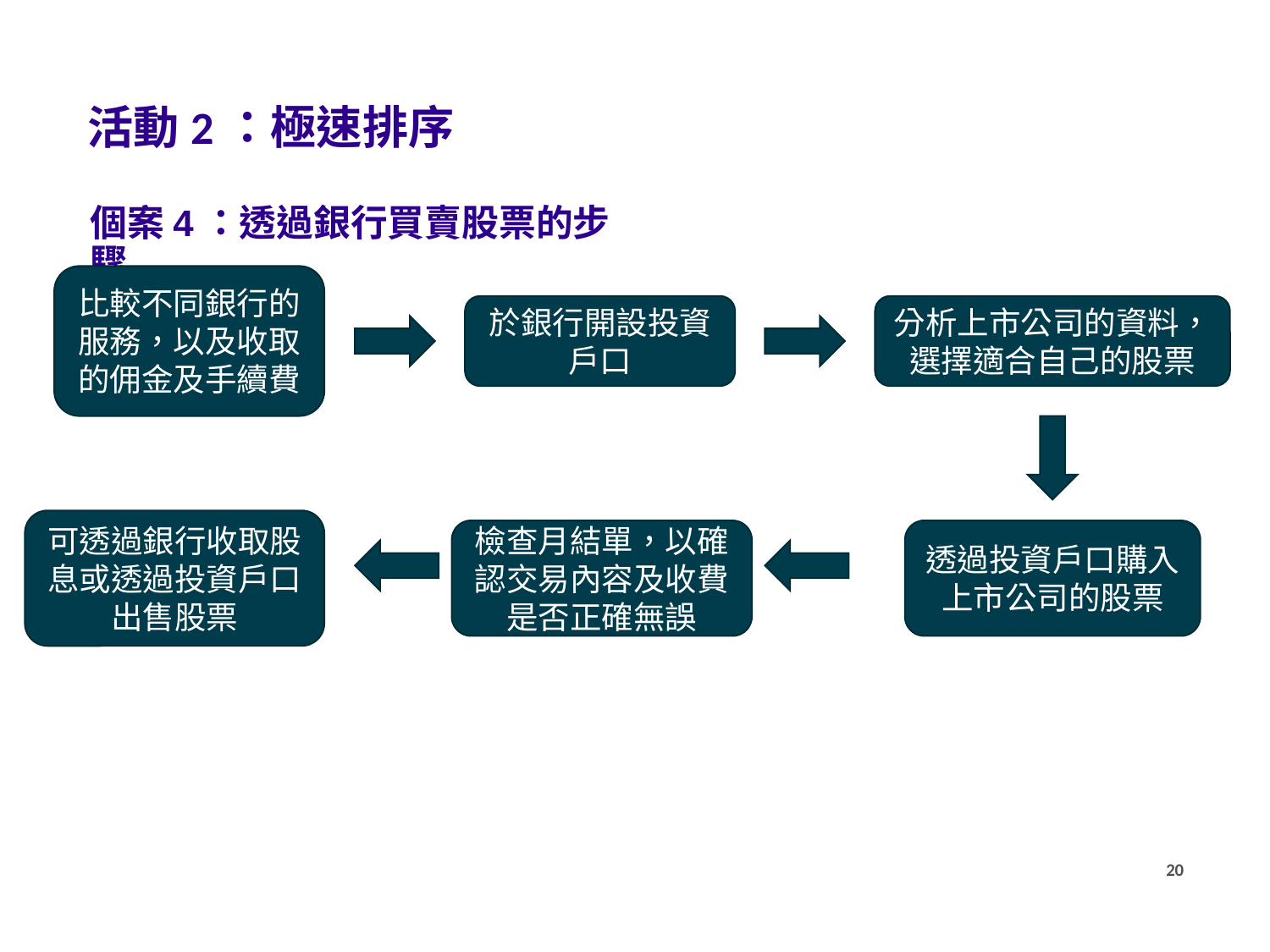

活動2：極速排序
個案4：透過銀行買賣股票的步驟
比較不同銀行的服務，以及收取的佣金及手續費
於銀行開設投資戶口
分析上市公司的資料，選擇適合自己的股票

可透過銀行收取股息或透過投資戶口出售股票
檢查月結單，以確認交易內容及收費是否正確無誤
透過投資戶口購入上市公司的股票